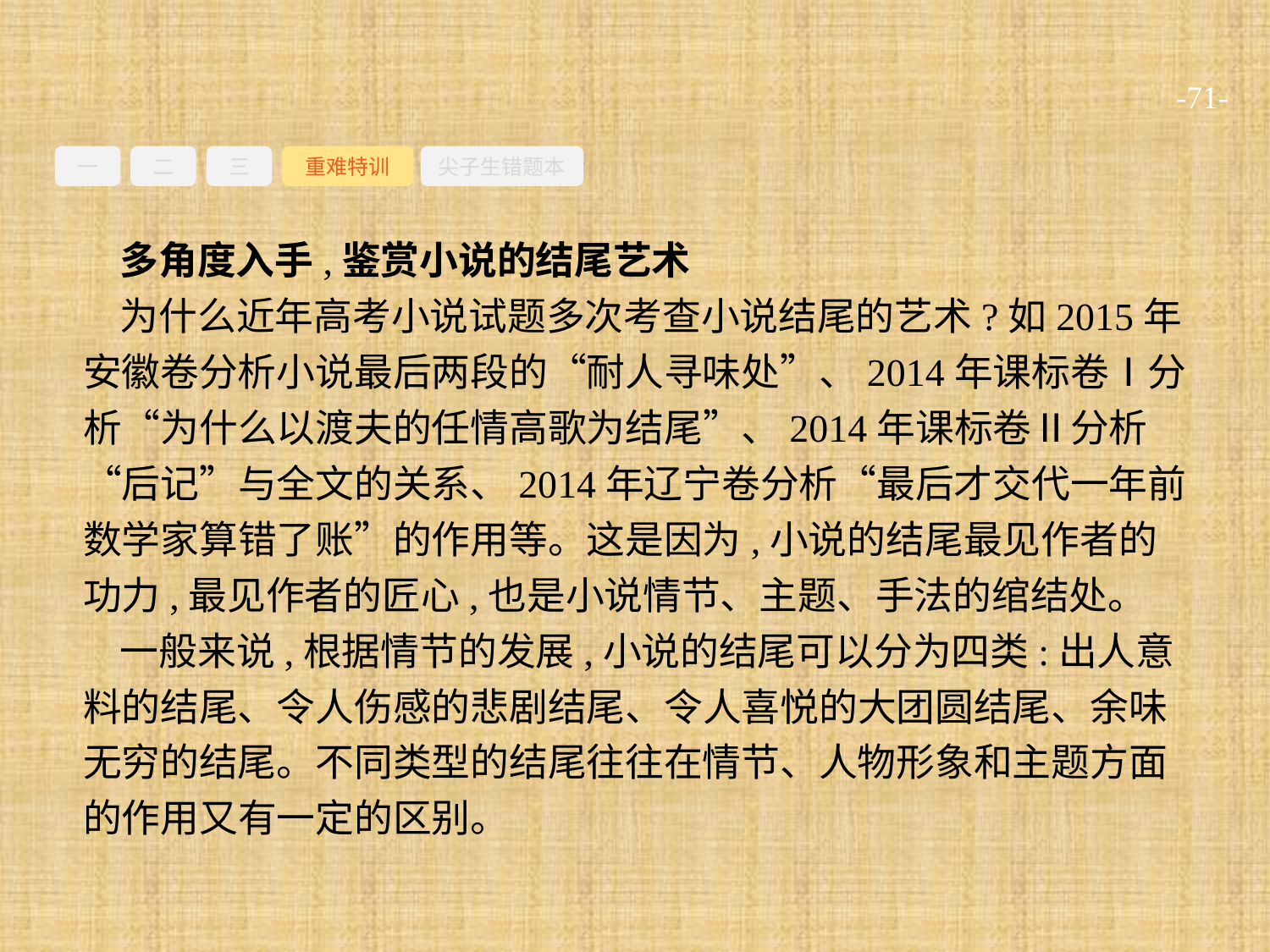

-71-
一
二
三
重难特训
尖子生错题本
多角度入手,鉴赏小说的结尾艺术
为什么近年高考小说试题多次考查小说结尾的艺术?如2015年安徽卷分析小说最后两段的“耐人寻味处”、2014年课标卷Ⅰ分析“为什么以渡夫的任情高歌为结尾”、2014年课标卷Ⅱ分析“后记”与全文的关系、2014年辽宁卷分析“最后才交代一年前数学家算错了账”的作用等。这是因为,小说的结尾最见作者的功力,最见作者的匠心,也是小说情节、主题、手法的绾结处。
一般来说,根据情节的发展,小说的结尾可以分为四类:出人意料的结尾、令人伤感的悲剧结尾、令人喜悦的大团圆结尾、余味无穷的结尾。不同类型的结尾往往在情节、人物形象和主题方面的作用又有一定的区别。